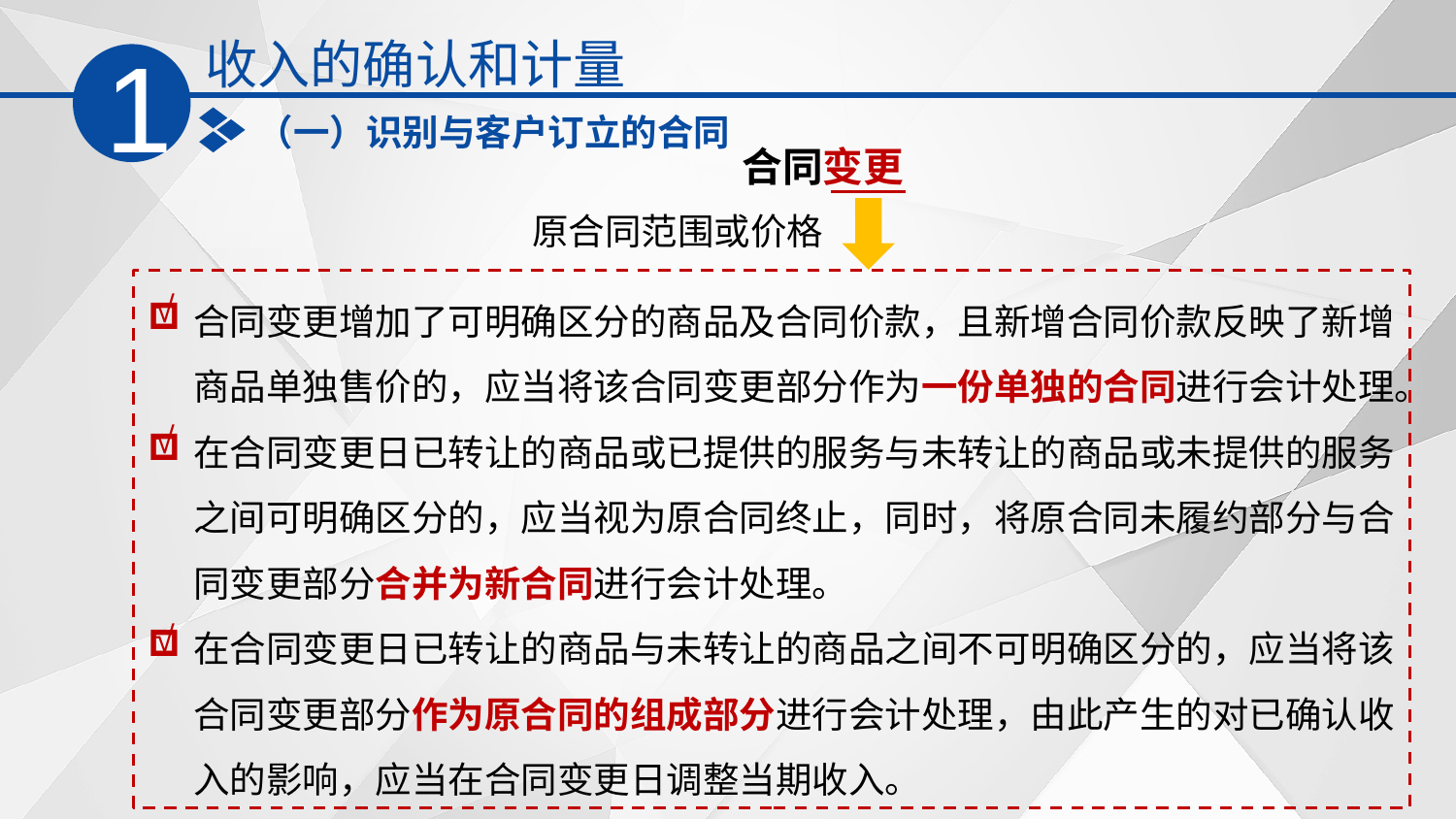

收入的确认和计量
1

（一）识别与客户订立的合同

合同变更

原合同范围或价格
合同变更增加了可明确区分的商品及合同价款，且新增合同价款反映了新增商品单独售价的，应当将该合同变更部分作为一份单独的合同进行会计处理。
在合同变更日已转让的商品或已提供的服务与未转让的商品或未提供的服务之间可明确区分的，应当视为原合同终止，同时，将原合同未履约部分与合同变更部分合并为新合同进行会计处理。
在合同变更日已转让的商品与未转让的商品之间不可明确区分的，应当将该合同变更部分作为原合同的组成部分进行会计处理，由此产生的对已确认收入的影响，应当在合同变更日调整当期收入。
√
√
√